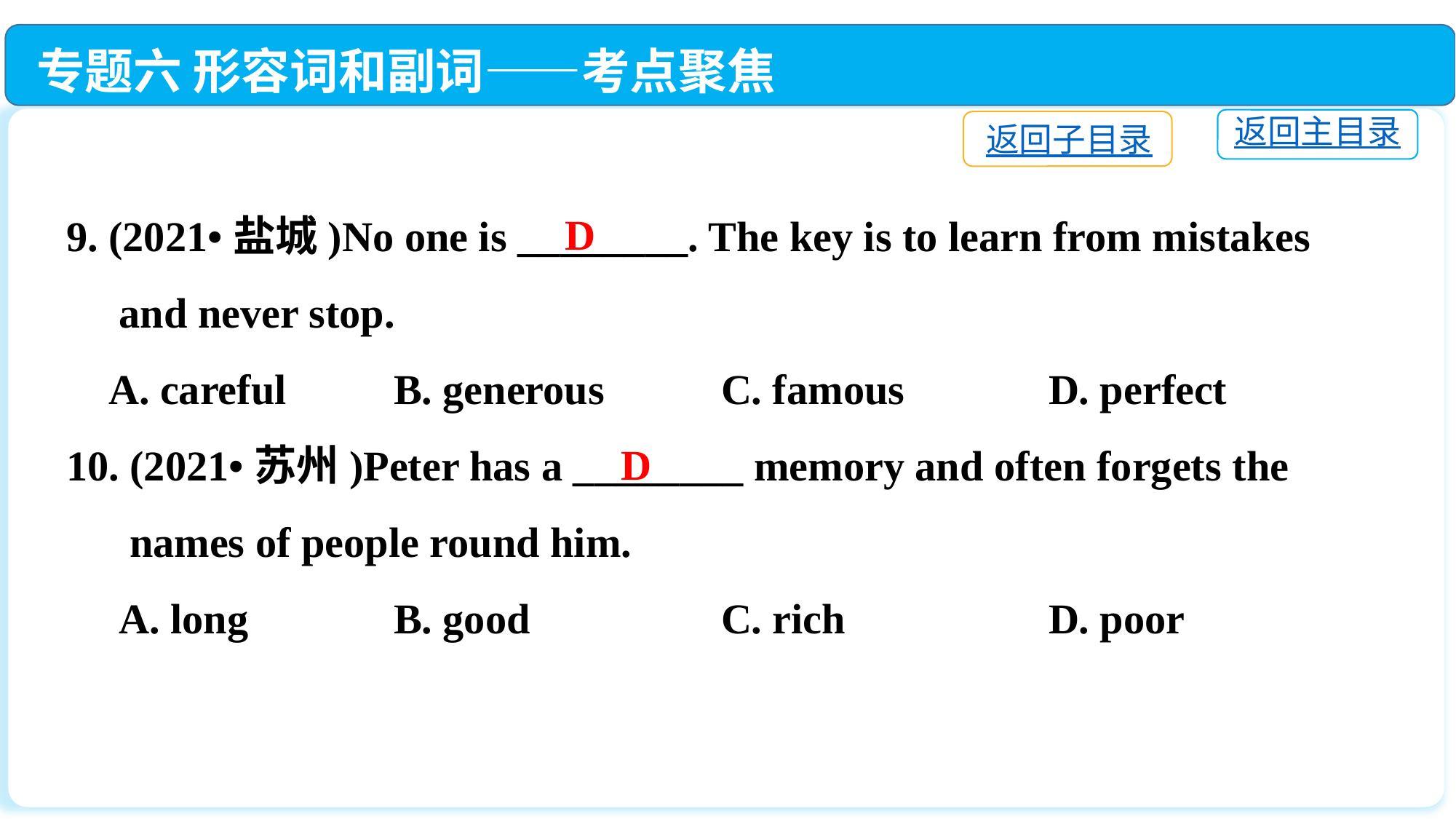

专题六 形容词和副词——考点聚焦

返回主目录

返回子目录
9. (2021•盐城)No one is ________. The key is to learn from mistakes
     and never stop.
    A. careful	B. generous		C. famous		D. perfect
10. (2021•苏州)Peter has a ________ memory and often forgets the
      names of people round him.
     A. long		B. good		C. rich		D. poor
D
D